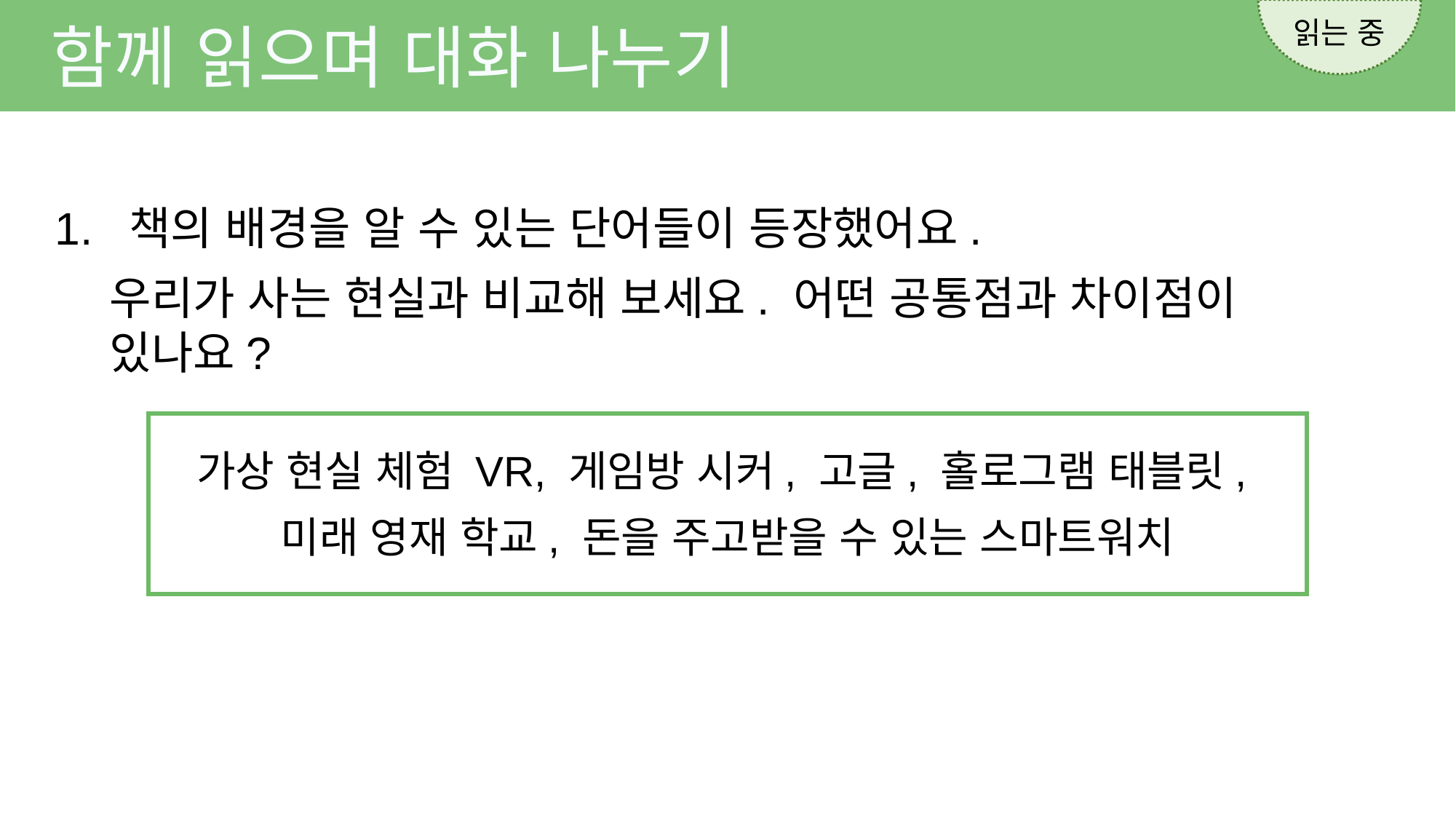

읽는 중

함께 읽으며 대화 나누기
1.  책의 배경을 알 수 있는 단어들이 등장했어요.
우리가 사는 현실과 비교해 보세요. 어떤 공통점과 차이점이 있나요?

가상 현실 체험 VR, 게임방 시커, 고글, 홀로그램 태블릿,
미래 영재 학교, 돈을 주고받을 수 있는 스마트워치